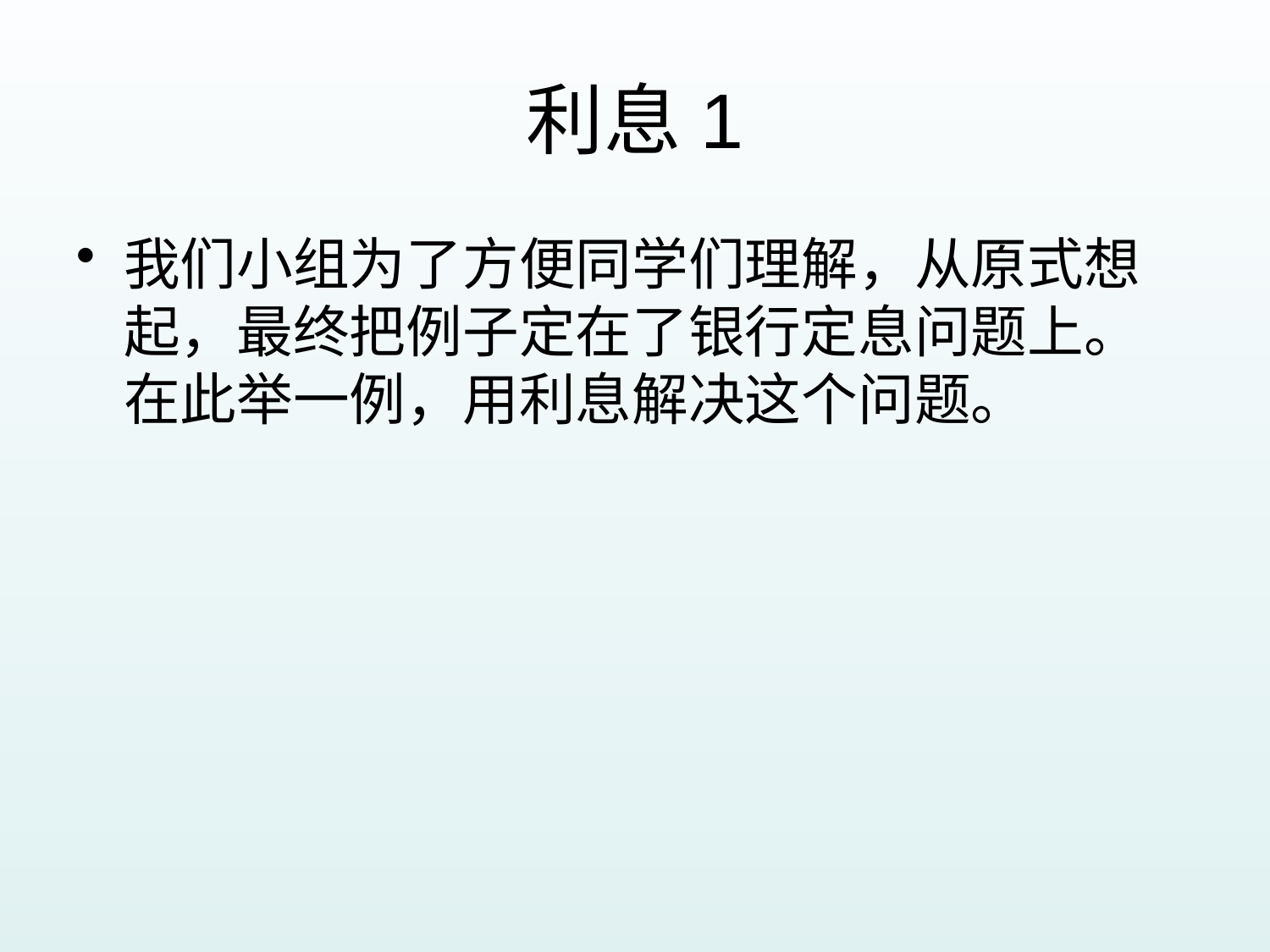

# 利息1
我们小组为了方便同学们理解，从原式想起，最终把例子定在了银行定息问题上。在此举一例，用利息解决这个问题。